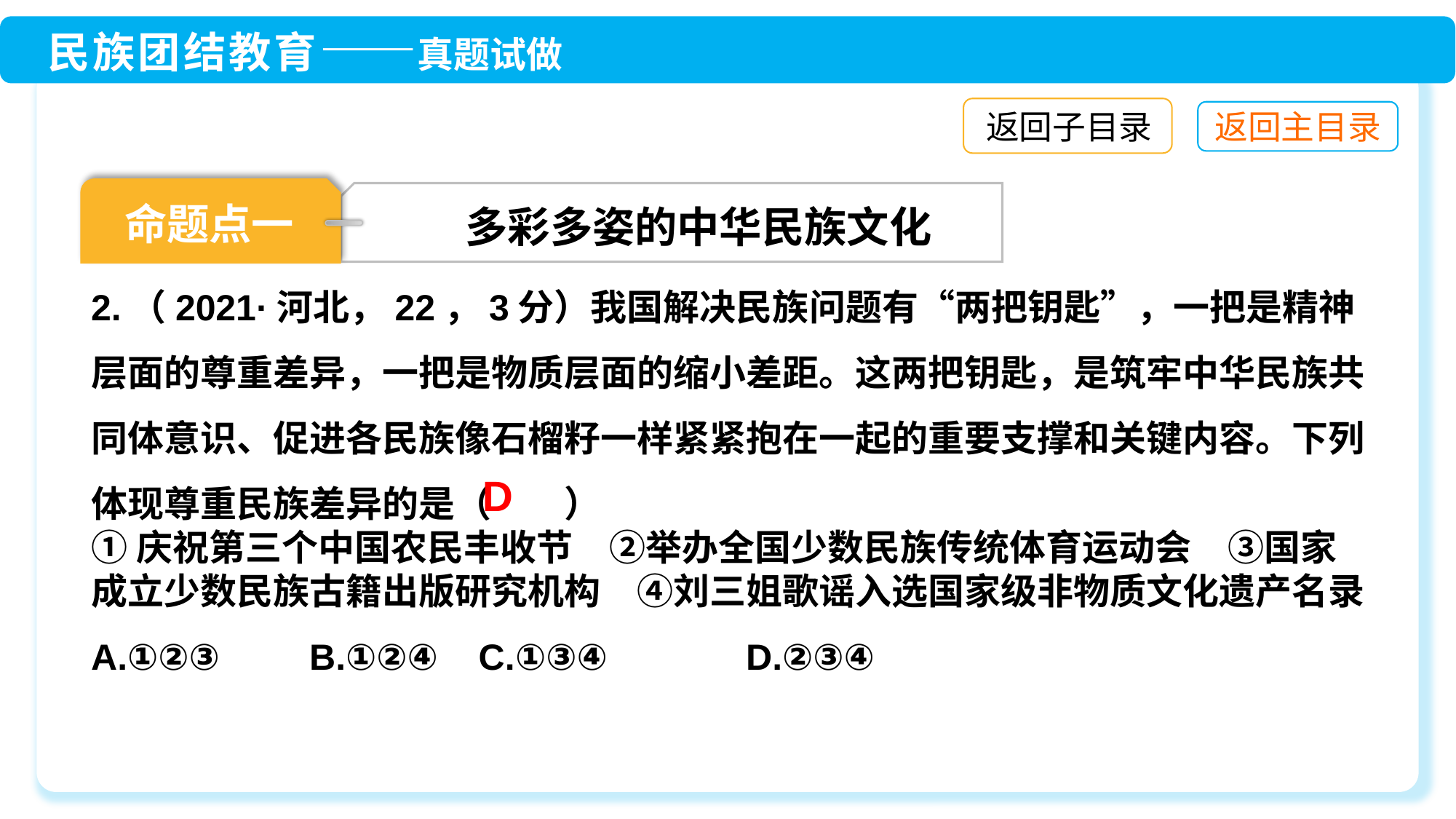

返回子目录

命题点一
多彩多姿的中华民族文化

2.（2021·河北，22，3分）我国解决民族问题有“两把钥匙”，一把是精神层面的尊重差异，一把是物质层面的缩小差距。这两把钥匙，是筑牢中华民族共同体意识、促进各民族像石榴籽一样紧紧抱在一起的重要支撑和关键内容。下列体现尊重民族差异的是（　　）
①庆祝第三个中国农民丰收节　②举办全国少数民族传统体育运动会　③国家成立少数民族古籍出版研究机构　④刘三姐歌谣入选国家级非物质文化遗产名录
A.①②③　	B.①②④    C.①③④　	D.②③④
D